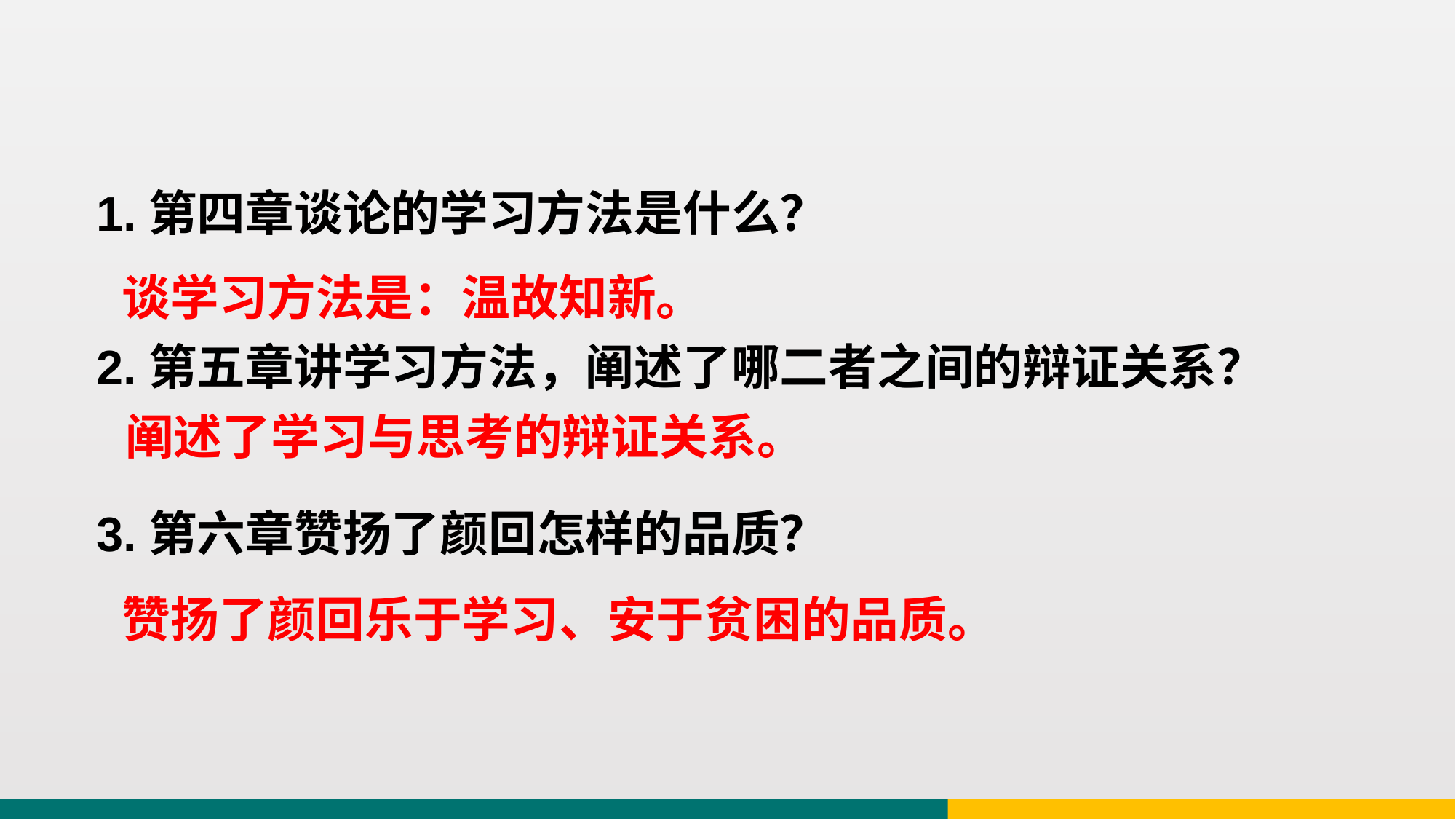

1.第四章谈论的学习方法是什么？
谈学习方法是：温故知新。
2.第五章讲学习方法，阐述了哪二者之间的辩证关系？
阐述了学习与思考的辩证关系。
3.第六章赞扬了颜回怎样的品质？
赞扬了颜回乐于学习、安于贫困的品质。